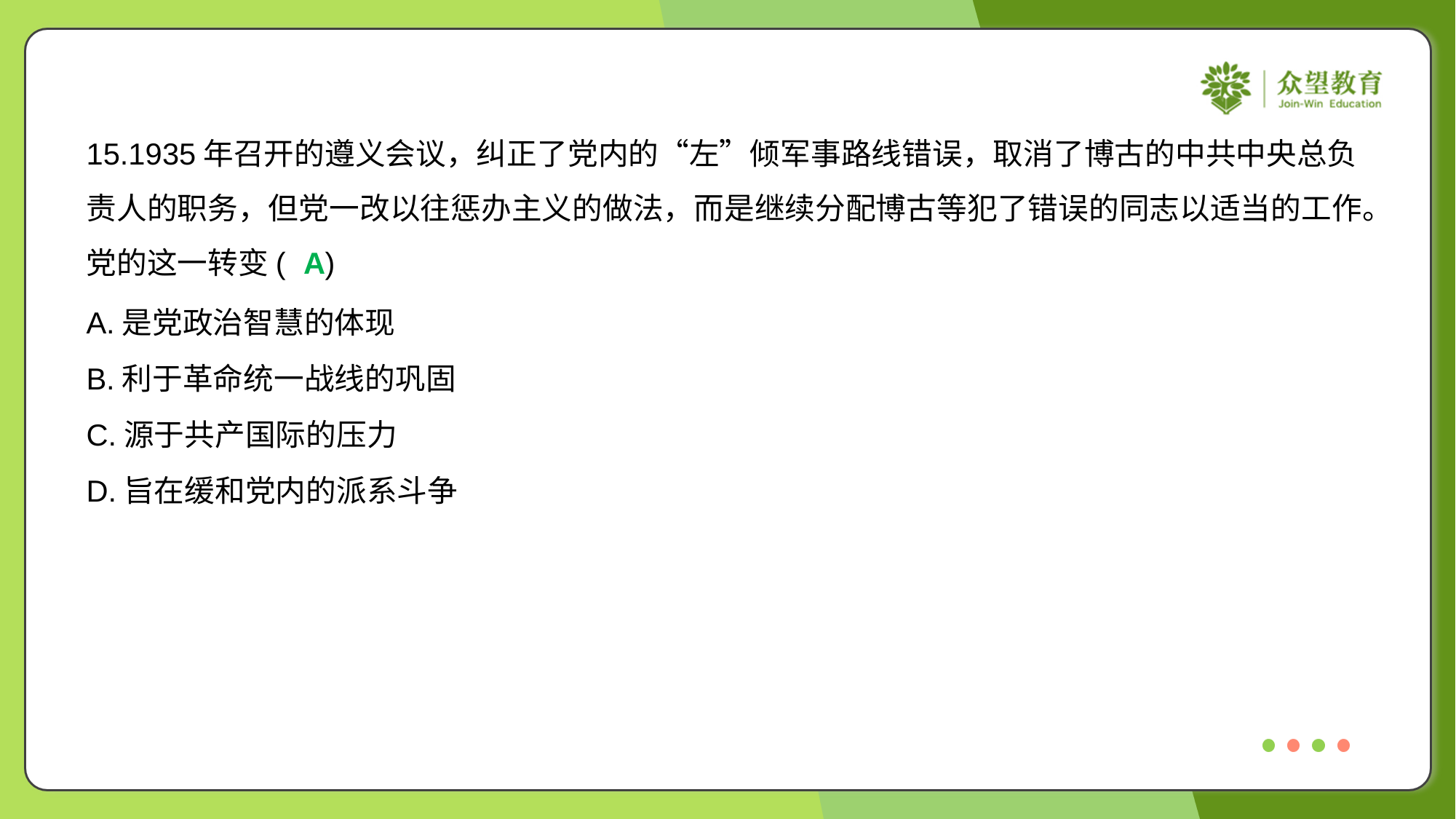

15.1935年召开的遵义会议，纠正了党内的“左”倾军事路线错误，取消了博古的中共中央总负
责人的职务，但党一改以往惩办主义的做法，而是继续分配博古等犯了错误的同志以适当的工作。
党的这一转变(     )
A
A.是党政治智慧的体现
B.利于革命统一战线的巩固
C.源于共产国际的压力
D.旨在缓和党内的派系斗争